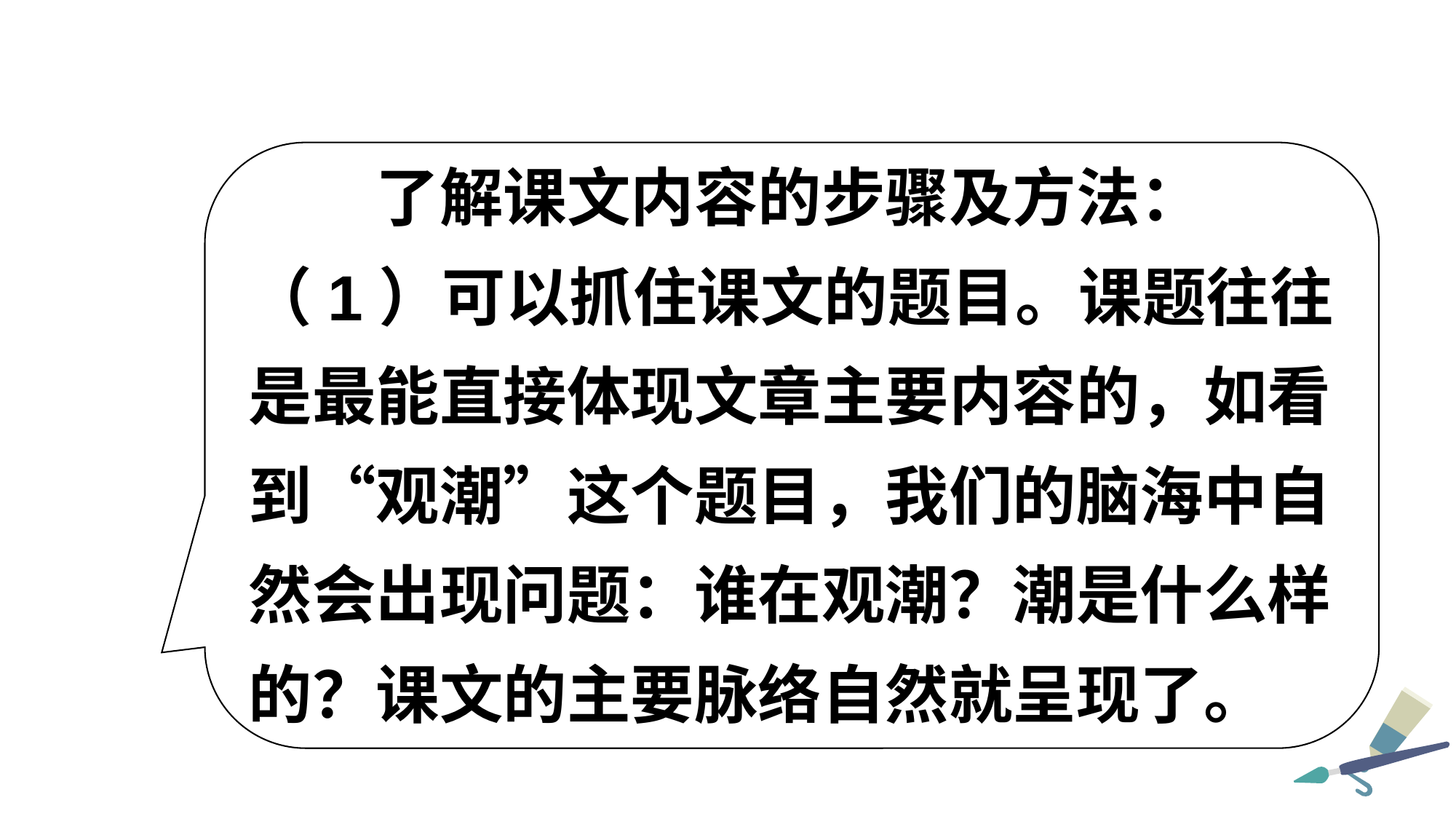

了解课文内容的步骤及方法：（1）可以抓住课文的题目。课题往往是最能直接体现文章主要内容的，如看到“观潮”这个题目，我们的脑海中自然会出现问题：谁在观潮？潮是什么样的？课文的主要脉络自然就呈现了。